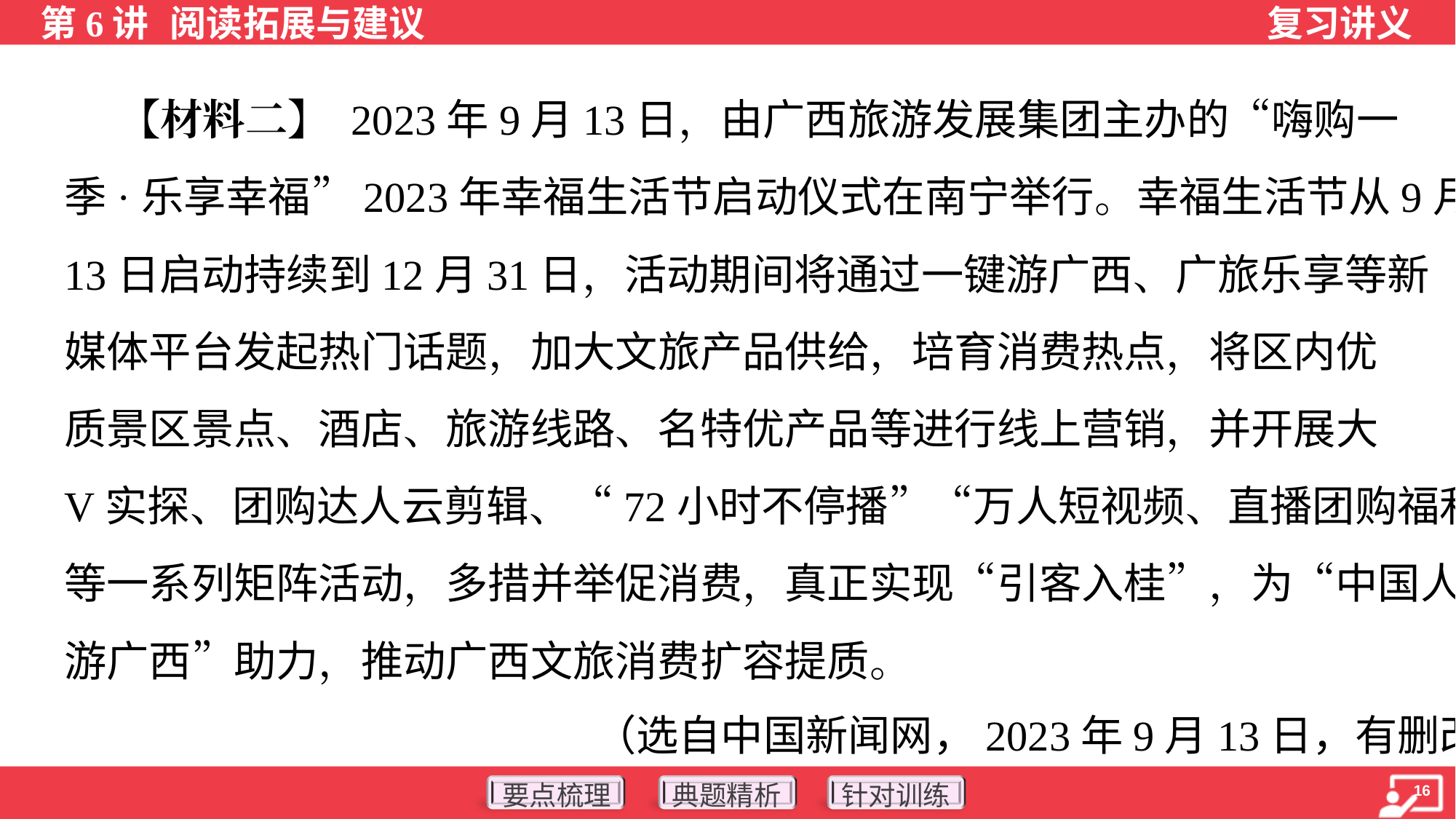

【材料二】 2023年9月13日，由广西旅游发展集团主办的“嗨购一
季·乐享幸福”2023年幸福生活节启动仪式在南宁举行。幸福生活节从9月
13日启动持续到12月31日，活动期间将通过一键游广西、广旅乐享等新
媒体平台发起热门话题，加大文旅产品供给，培育消费热点，将区内优
质景区景点、酒店、旅游线路、名特优产品等进行线上营销，并开展大
V实探、团购达人云剪辑、“72小时不停播”“万人短视频、直播团购福利”
等一系列矩阵活动，多措并举促消费，真正实现“引客入桂”，为“中国人
游广西”助力，推动广西文旅消费扩容提质。
（选自中国新闻网，2023年9月13日，有删改）